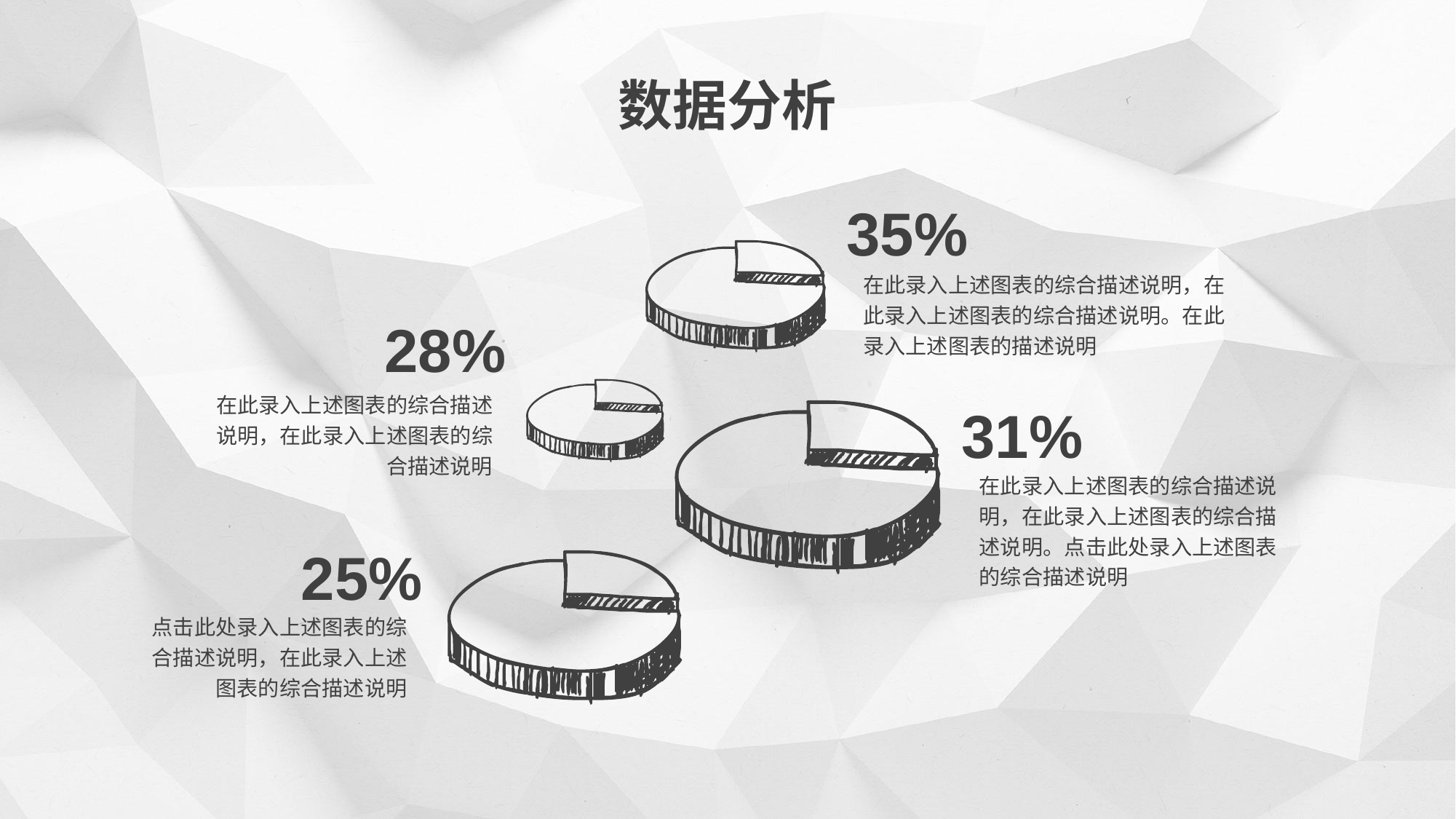

数据分析
35%

在此录入上述图表的综合描述说明，在此录入上述图表的综合描述说明。在此录入上述图表的描述说明
28%

在此录入上述图表的综合描述说明，在此录入上述图表的综合描述说明
31%

在此录入上述图表的综合描述说明，在此录入上述图表的综合描述说明。点击此处录入上述图表的综合描述说明
25%

点击此处录入上述图表的综合描述说明，在此录入上述图表的综合描述说明